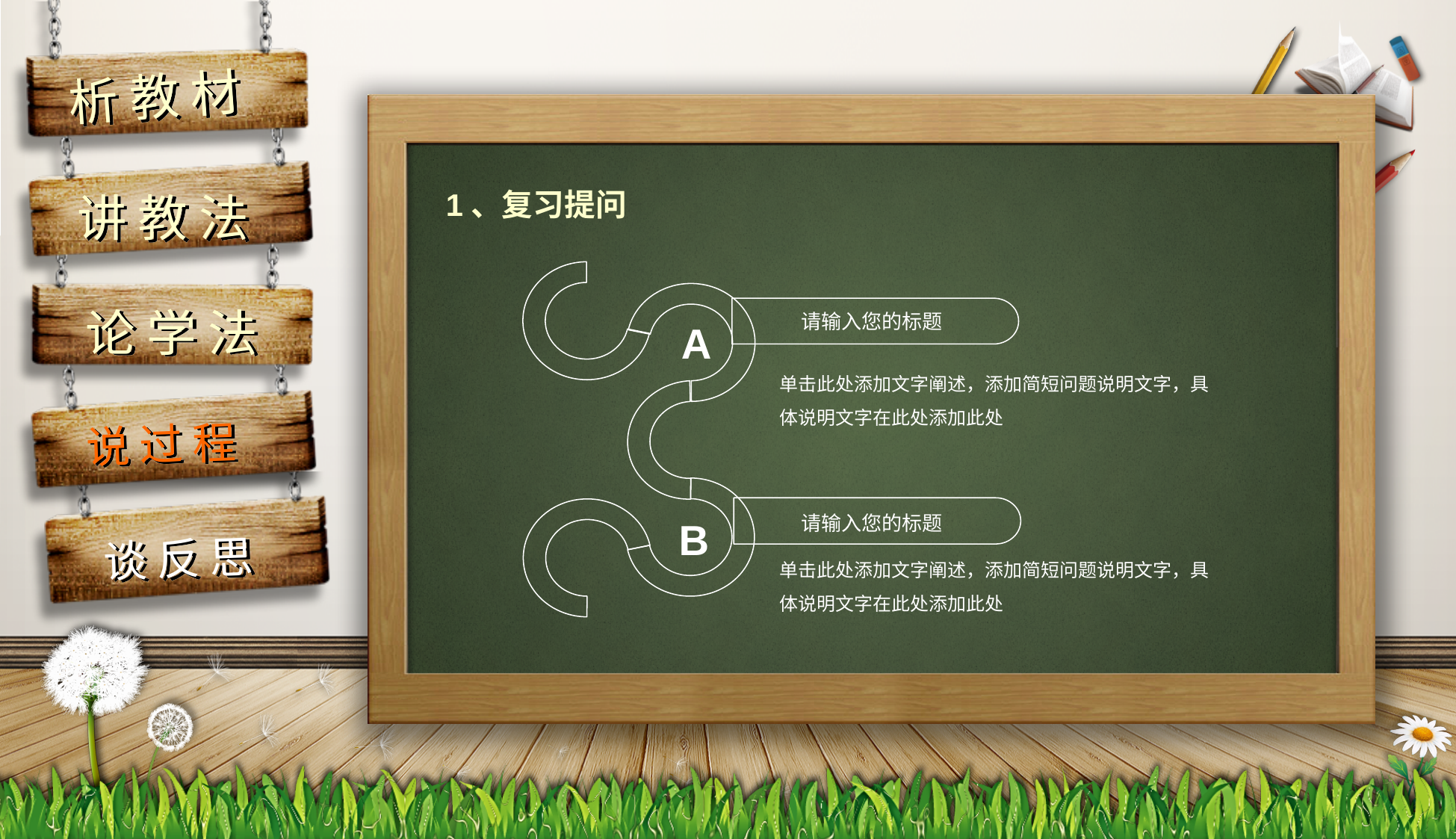

1、复习提问

请输入您的标题
A
单击此处添加文字阐述，添加简短问题说明文字，具体说明文字在此处添加此处

请输入您的标题
B
单击此处添加文字阐述，添加简短问题说明文字，具体说明文字在此处添加此处